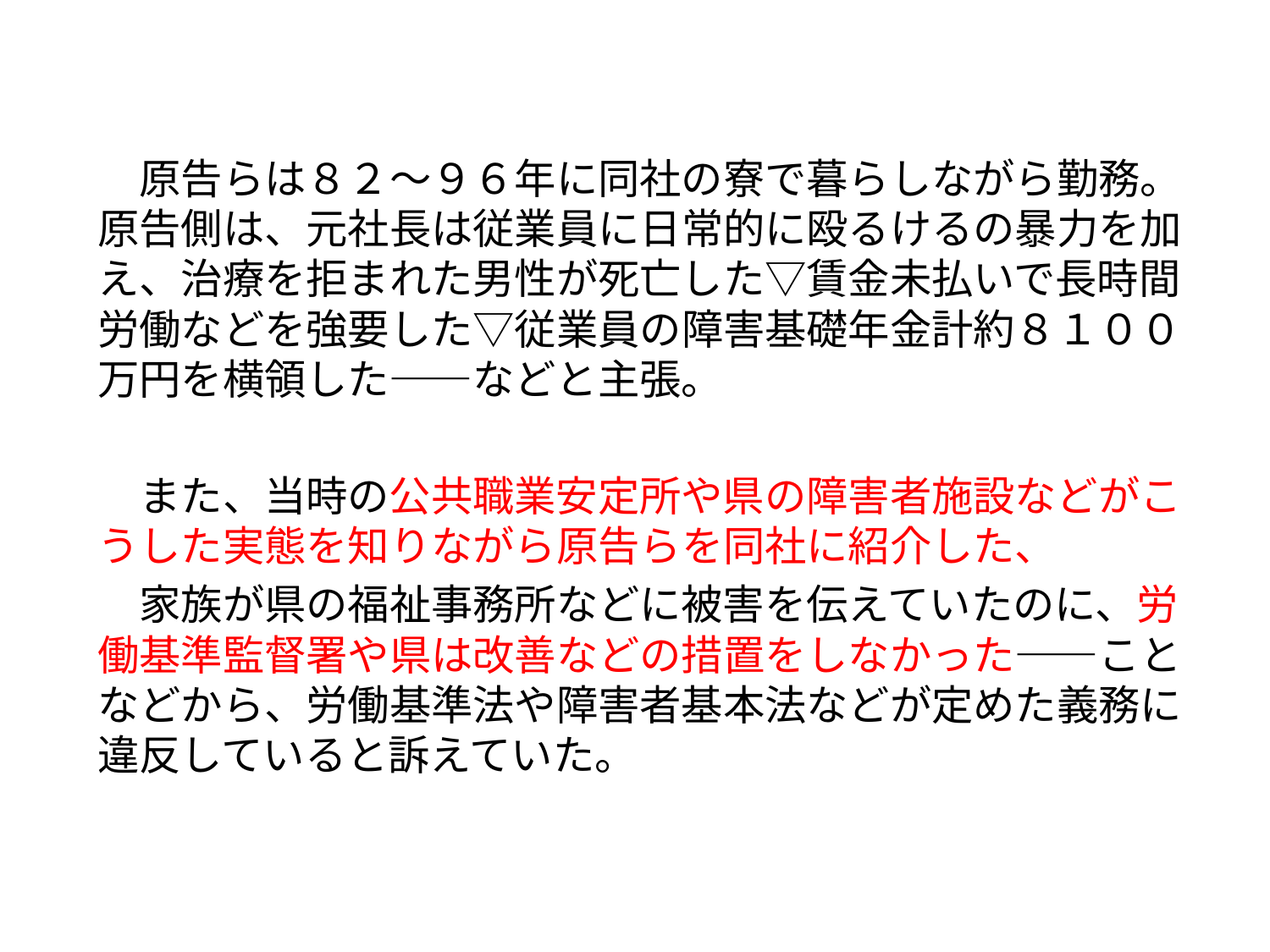

原告らは８２～９６年に同社の寮で暮らしながら勤務。原告側は、元社長は従業員に日常的に殴るけるの暴力を加え、治療を拒まれた男性が死亡した▽賃金未払いで長時間労働などを強要した▽従業員の障害基礎年金計約８１００万円を横領した――などと主張。

　また、当時の公共職業安定所や県の障害者施設などがこうした実態を知りながら原告らを同社に紹介した、
　家族が県の福祉事務所などに被害を伝えていたのに、労働基準監督署や県は改善などの措置をしなかった――ことなどから、労働基準法や障害者基本法などが定めた義務に違反していると訴えていた。